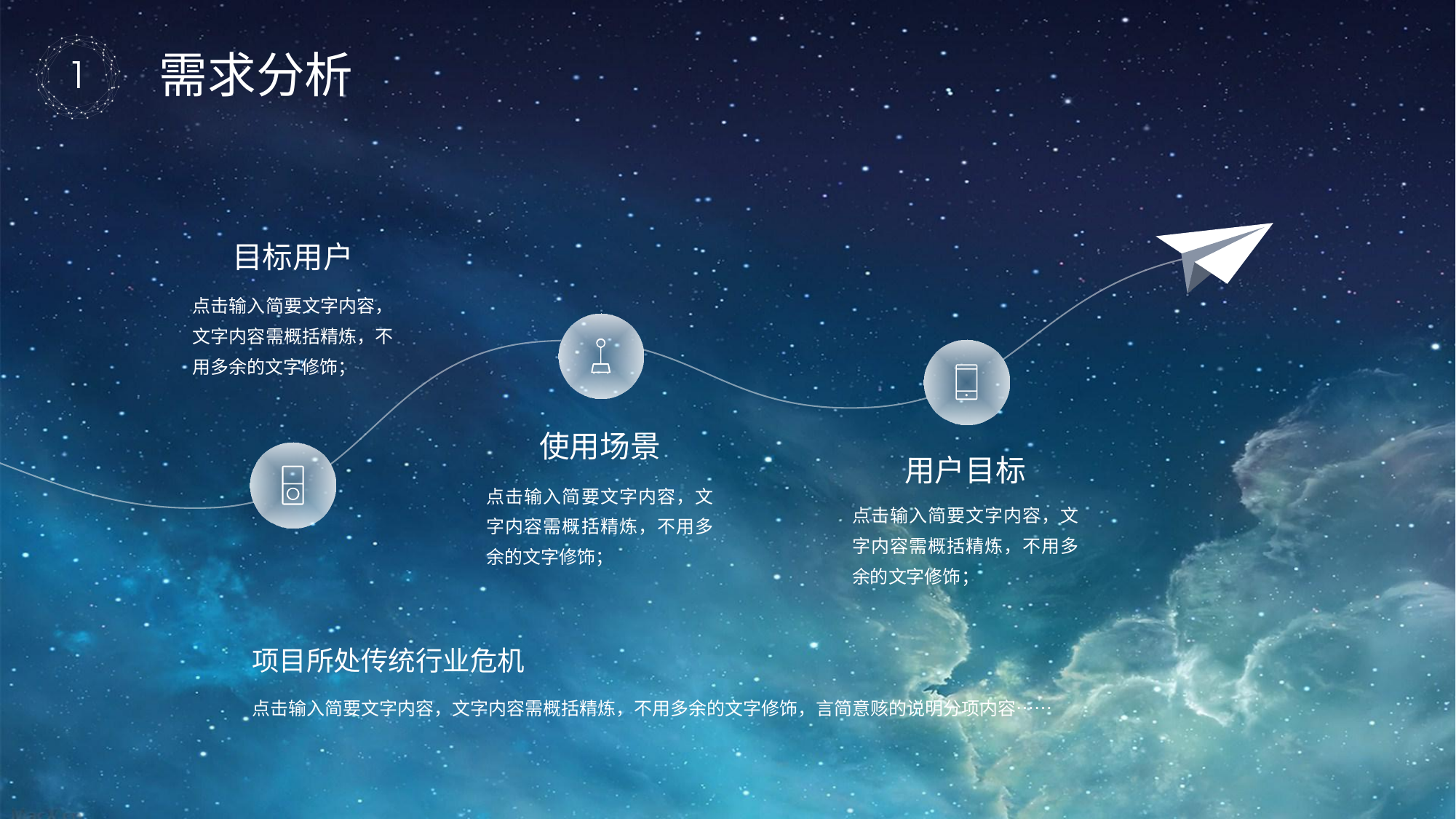

需求分析

目标用户
点击输入简要文字内容，文字内容需概括精炼，不用多余的文字修饰；

使用场景
点击输入简要文字内容，文字内容需概括精炼，不用多余的文字修饰；

用户目标
点击输入简要文字内容，文字内容需概括精炼，不用多余的文字修饰；
项目所处传统行业危机
点击输入简要文字内容，文字内容需概括精炼，不用多余的文字修饰，言简意赅的说明分项内容……